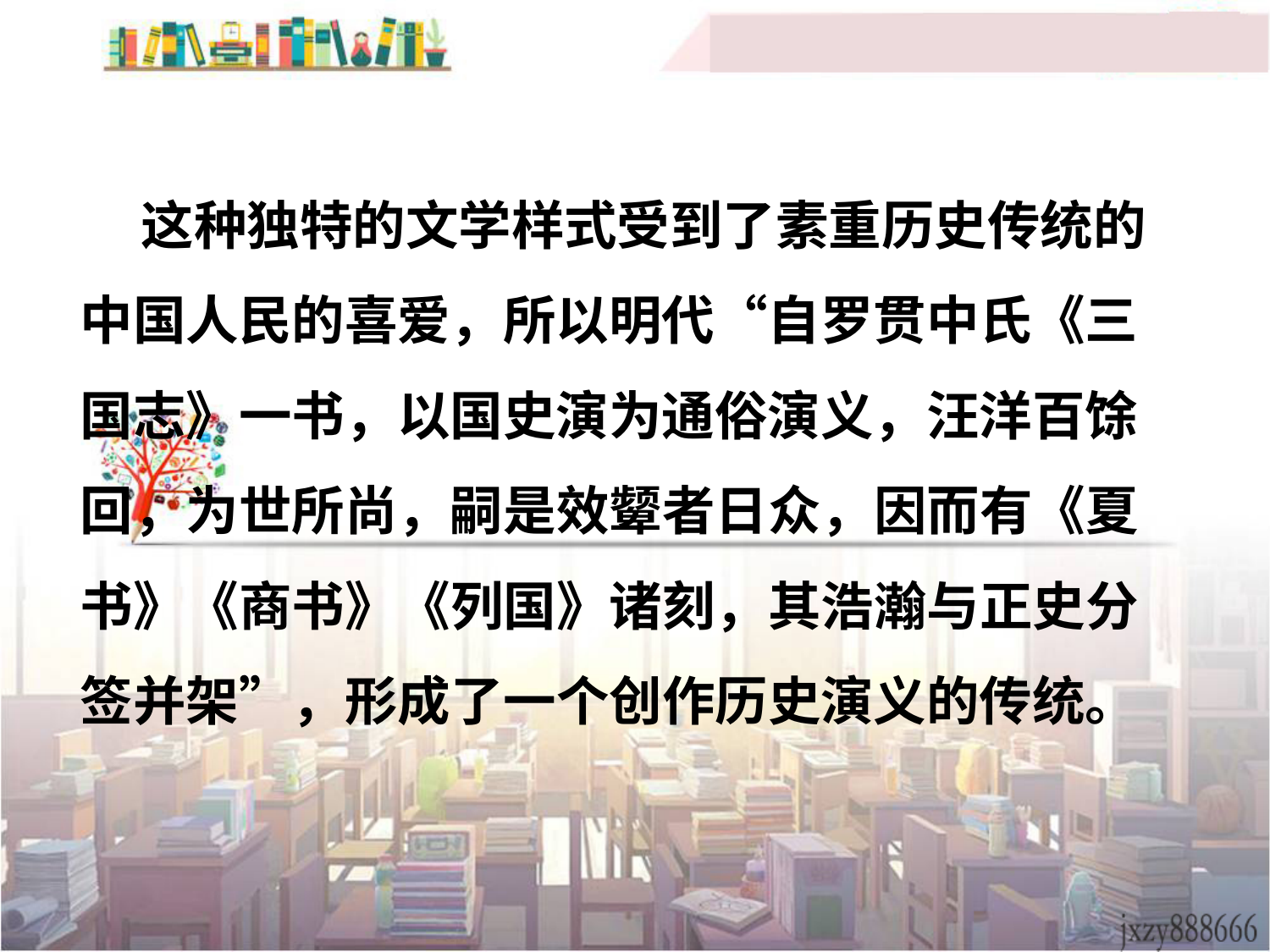

这种独特的文学样式受到了素重历史传统的中国人民的喜爱，所以明代“自罗贯中氏《三国志》一书，以国史演为通俗演义，汪洋百馀回，为世所尚，嗣是效颦者日众，因而有《夏书》《商书》《列国》诸刻，其浩瀚与正史分签并架”，形成了一个创作历史演义的传统。